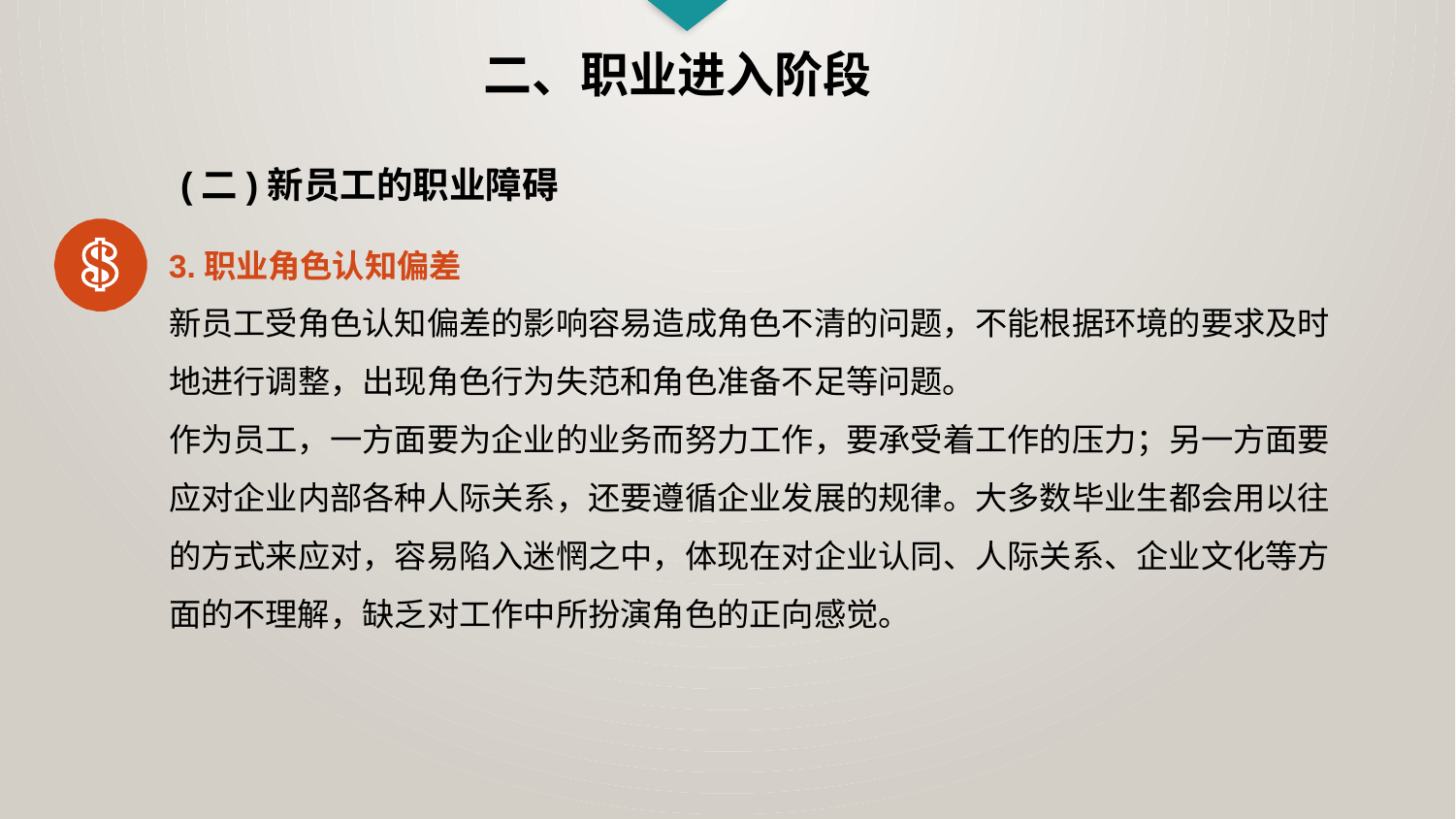

二、职业进入阶段
(二)新员工的职业障碍

3.职业角色认知偏差
新员工受角色认知偏差的影响容易造成角色不清的问题，不能根据环境的要求及时地进行调整，出现角色行为失范和角色准备不足等问题。
作为员工，一方面要为企业的业务而努力工作，要承受着工作的压力；另一方面要应对企业内部各种人际关系，还要遵循企业发展的规律。大多数毕业生都会用以往的方式来应对，容易陷入迷惘之中，体现在对企业认同、人际关系、企业文化等方面的不理解，缺乏对工作中所扮演角色的正向感觉。

33